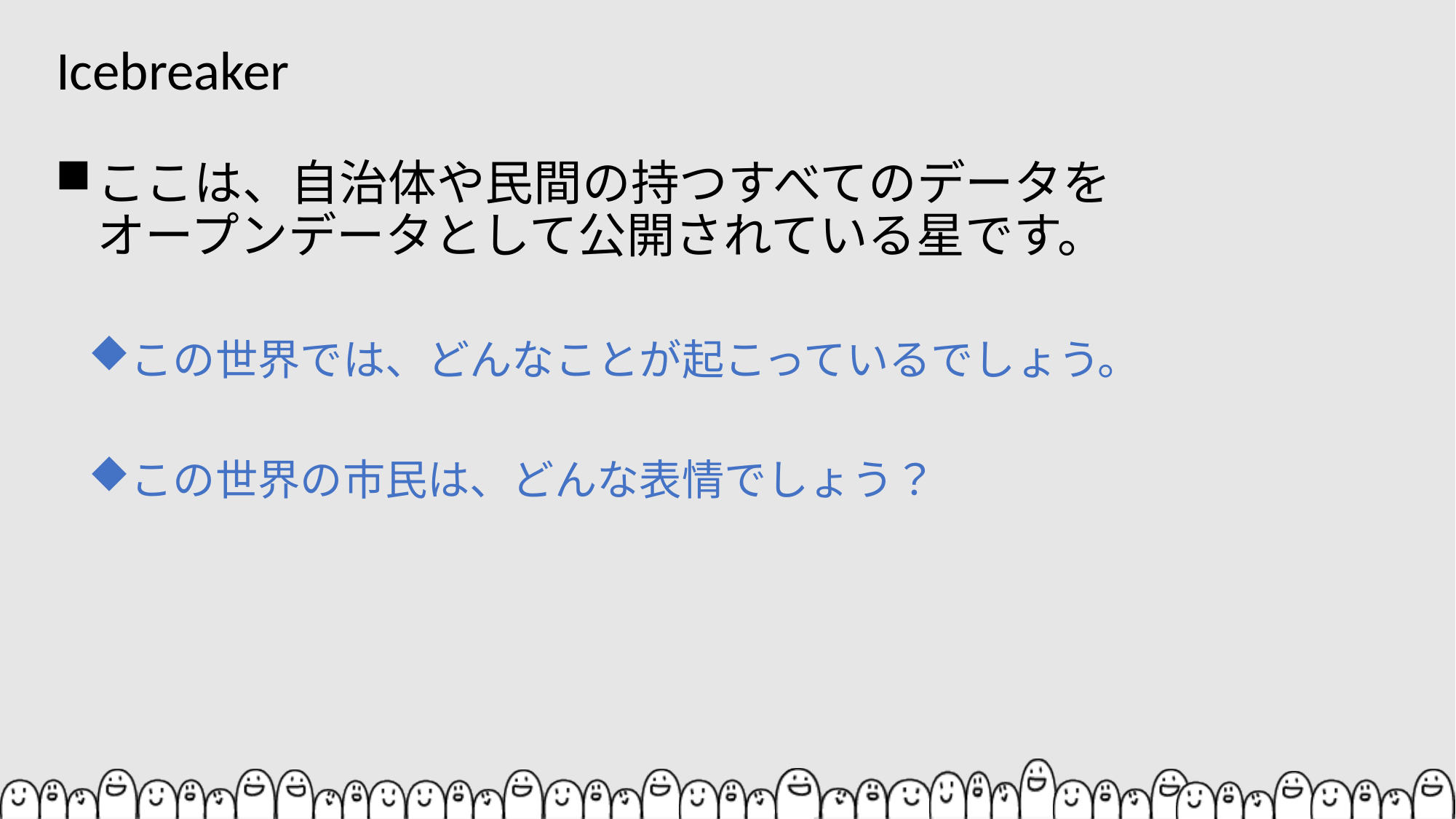

# Icebreaker
ここは、自治体や民間の持つすべてのデータを
オープンデータとして公開されている星です。

この世界では、どんなことが起こっているでしょう。

この世界の市民は、どんな表情でしょう？